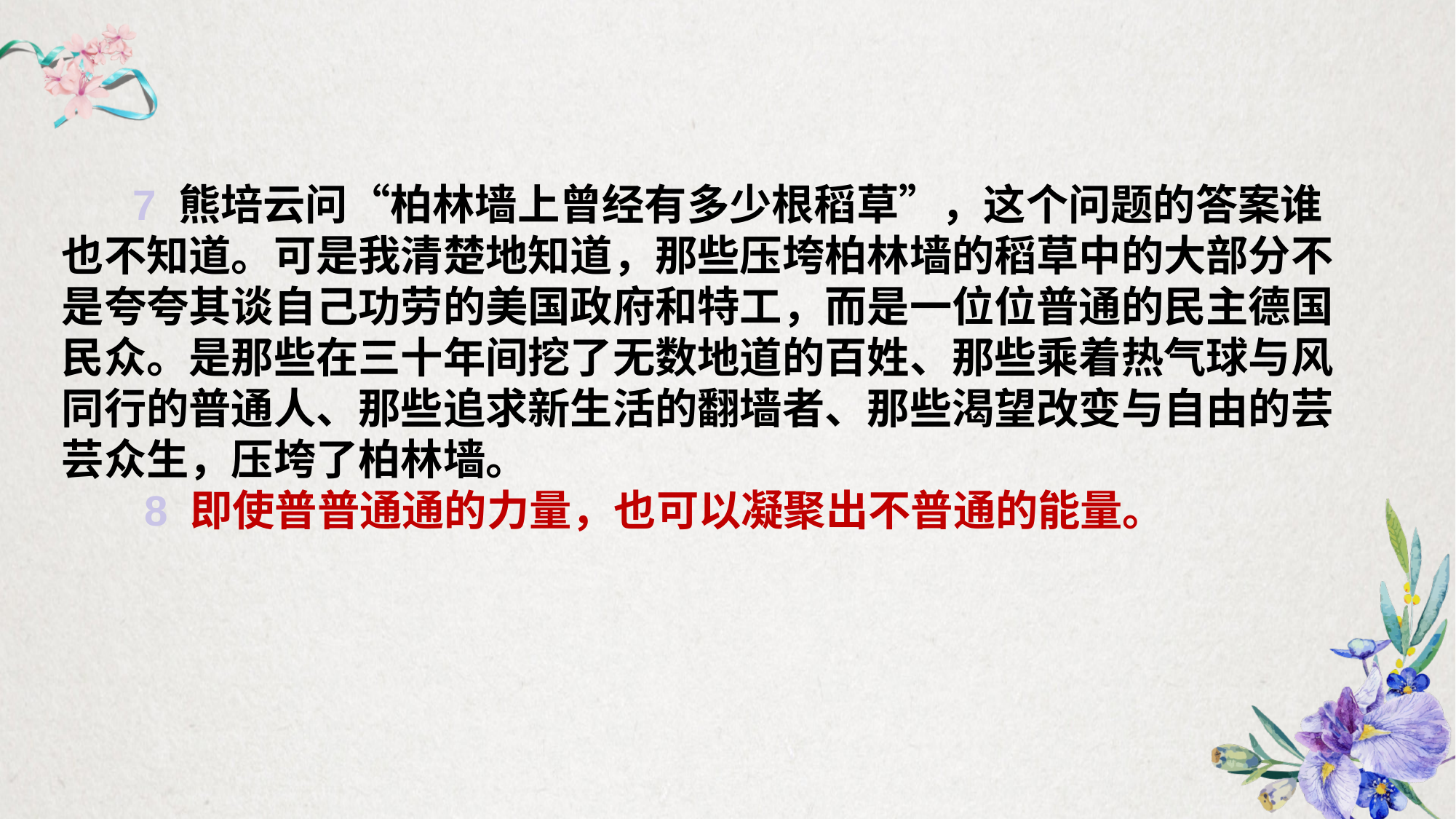

7 熊培云问“柏林墙上曾经有多少根稻草”，这个问题的答案谁也不知道。可是我清楚地知道，那些压垮柏林墙的稻草中的大部分不是夸夸其谈自己功劳的美国政府和特工，而是一位位普通的民主德国民众。是那些在三十年间挖了无数地道的百姓、那些乘着热气球与风同行的普通人、那些追求新生活的翻墙者、那些渴望改变与自由的芸芸众生，压垮了柏林墙。
       8 即使普普通通的力量，也可以凝聚出不普通的能量。